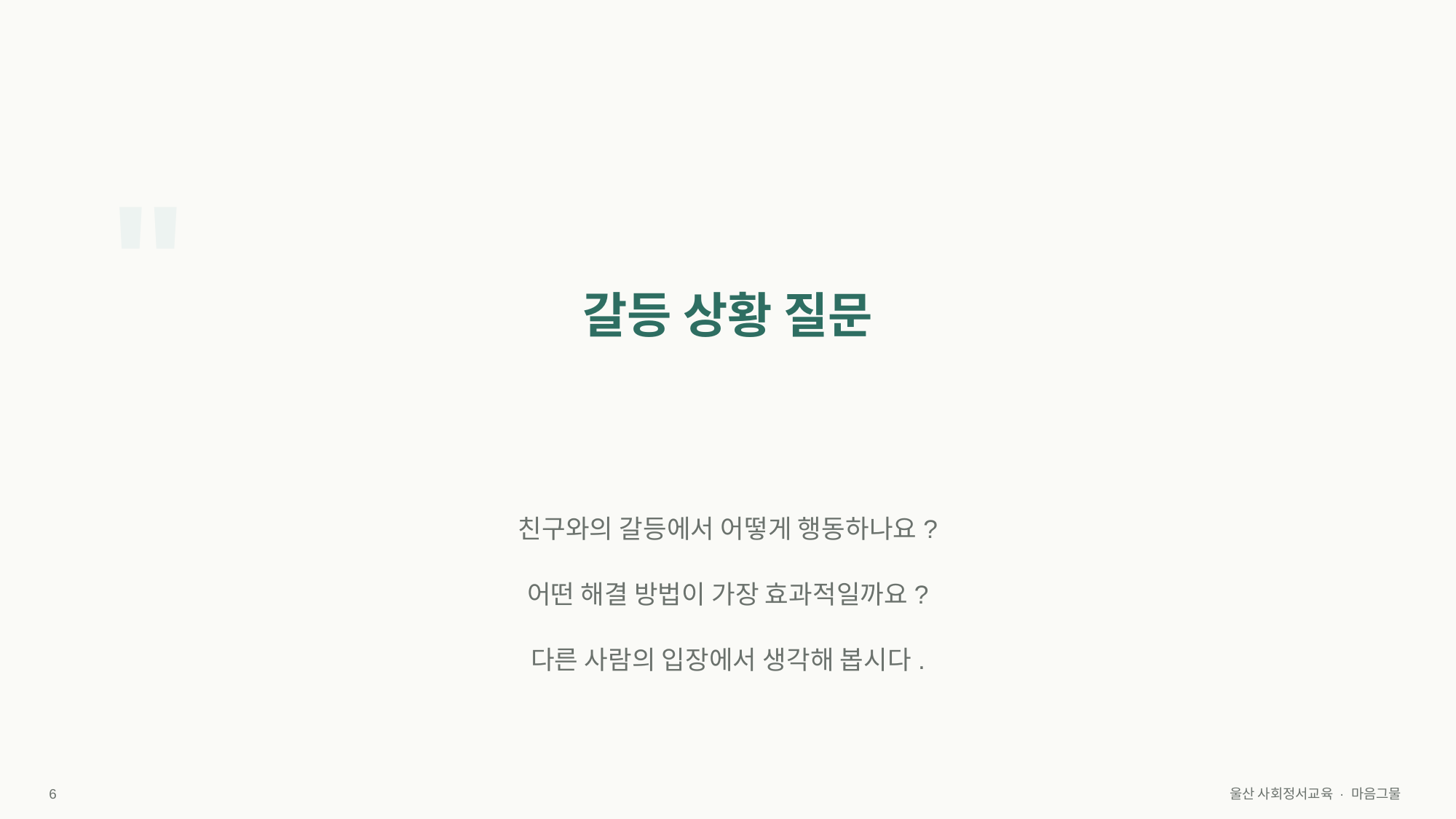

"
갈등 상황 질문
친구와의 갈등에서 어떻게 행동하나요?
어떤 해결 방법이 가장 효과적일까요?
다른 사람의 입장에서 생각해 봅시다.
6
울산 사회정서교육 · 마음그물